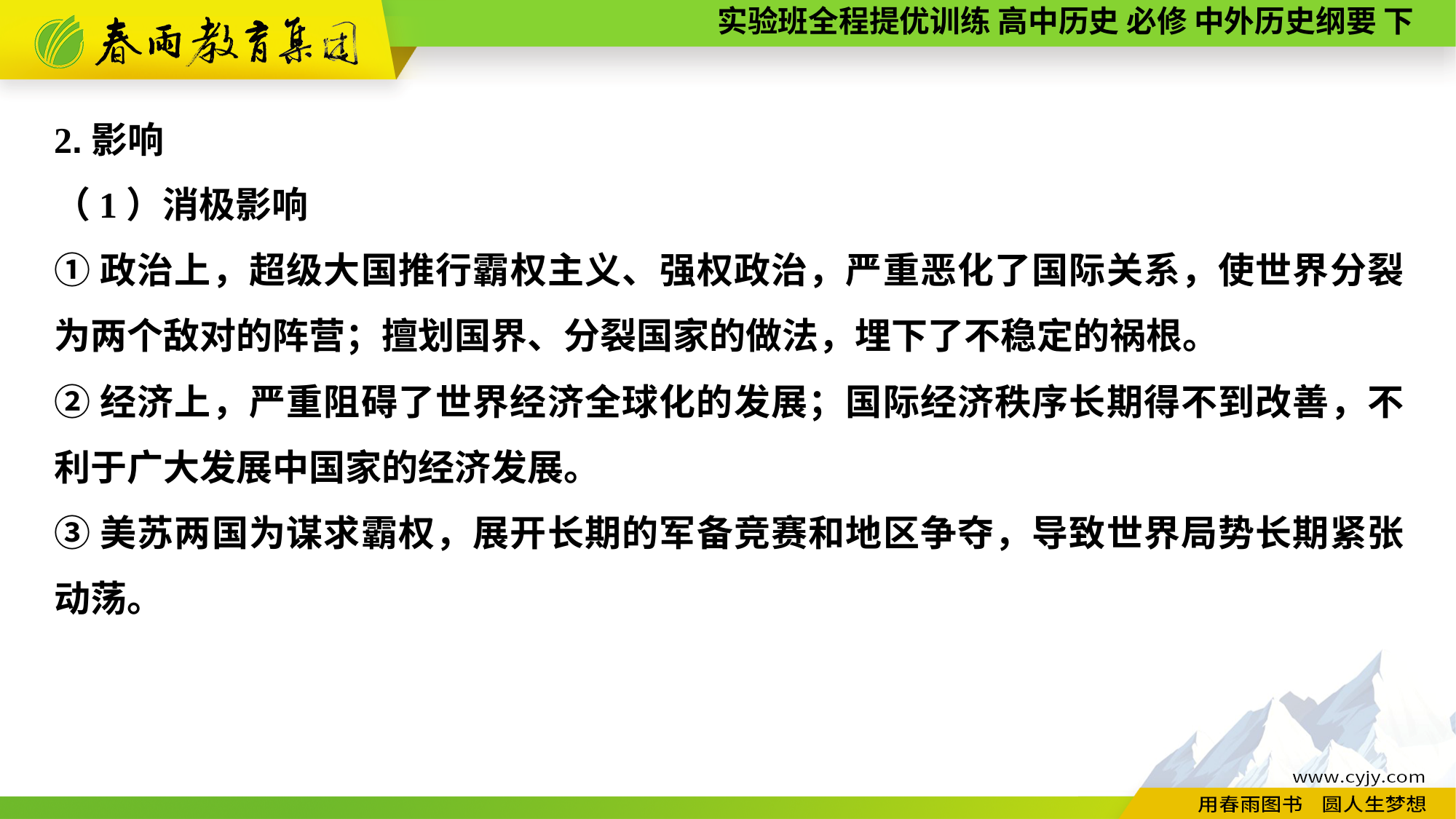

2.影响
（1）消极影响
①政治上，超级大国推行霸权主义、强权政治，严重恶化了国际关系，使世界分裂为两个敌对的阵营；擅划国界、分裂国家的做法，埋下了不稳定的祸根。
②经济上，严重阻碍了世界经济全球化的发展；国际经济秩序长期得不到改善，不利于广大发展中国家的经济发展。
③美苏两国为谋求霸权，展开长期的军备竞赛和地区争夺，导致世界局势长期紧张动荡。